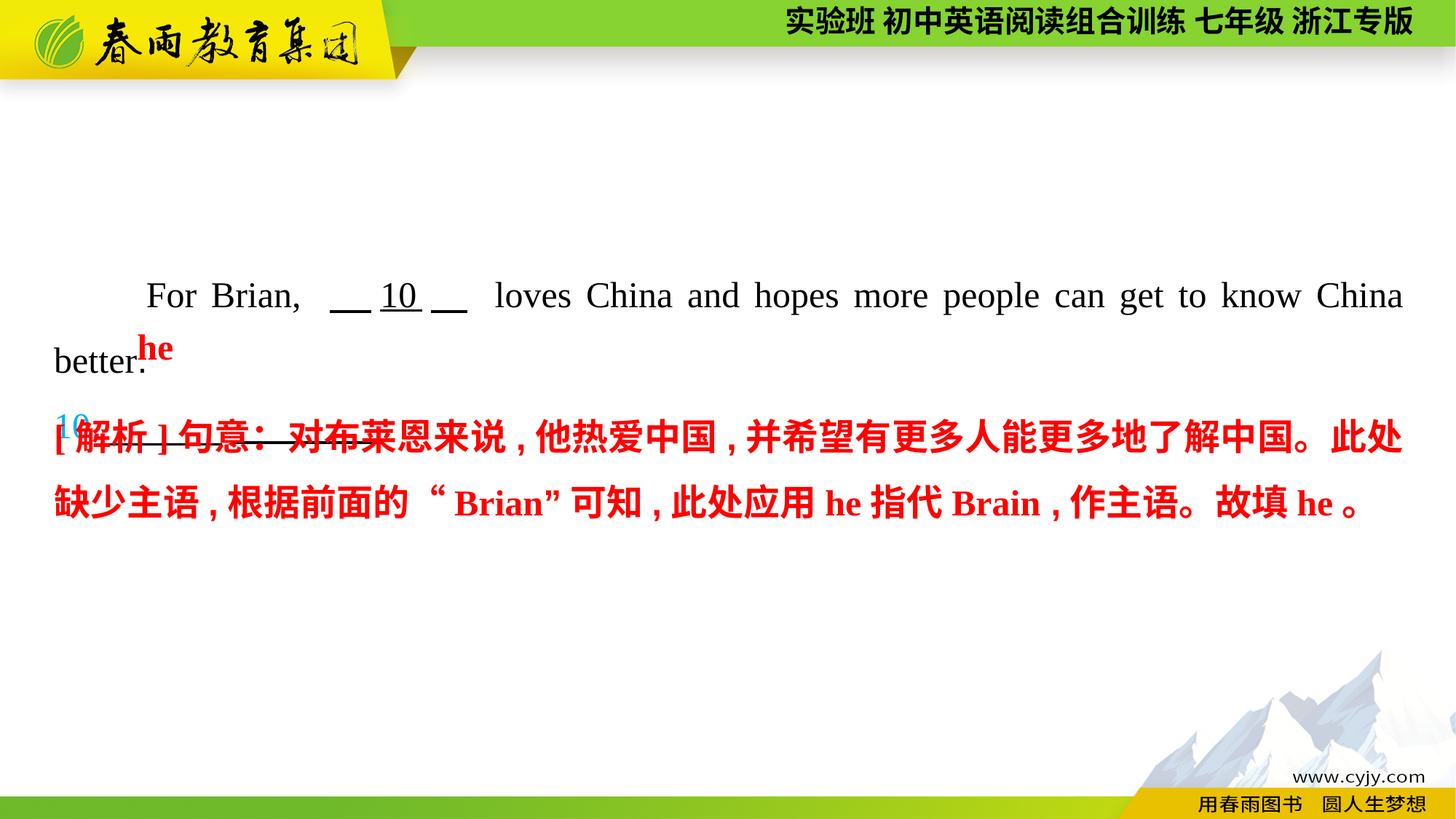

For Brian, 　10　 loves China and hopes more people can get to know China better.
10.______
he
[解析]句意：对布莱恩来说,他热爱中国,并希望有更多人能更多地了解中国。此处缺少主语,根据前面的“Brian”可知,此处应用he指代Brain ,作主语。故填he。